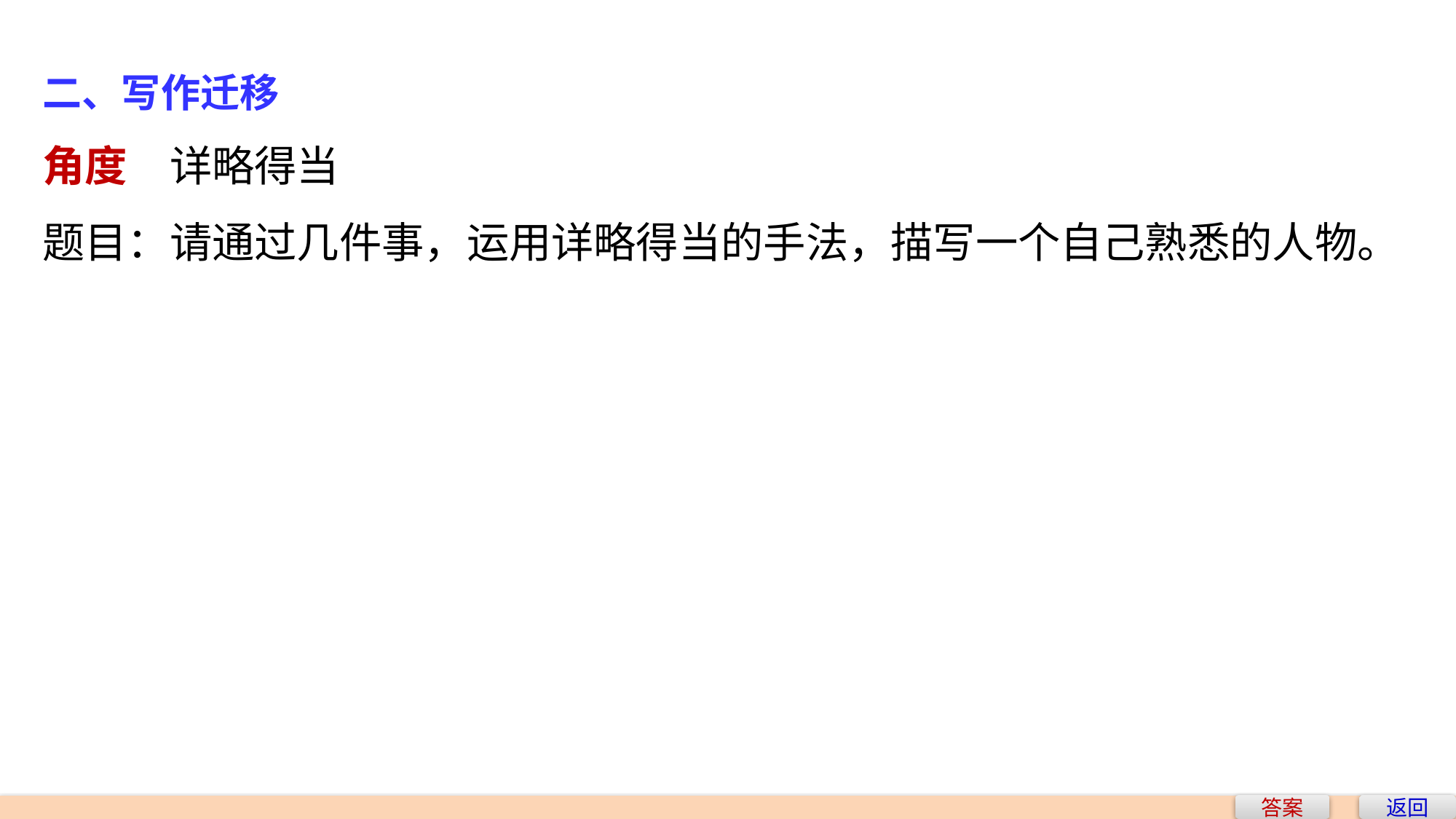

二、写作迁移
角度　详略得当
题目：请通过几件事，运用详略得当的手法，描写一个自己熟悉的人物。
答案
返回